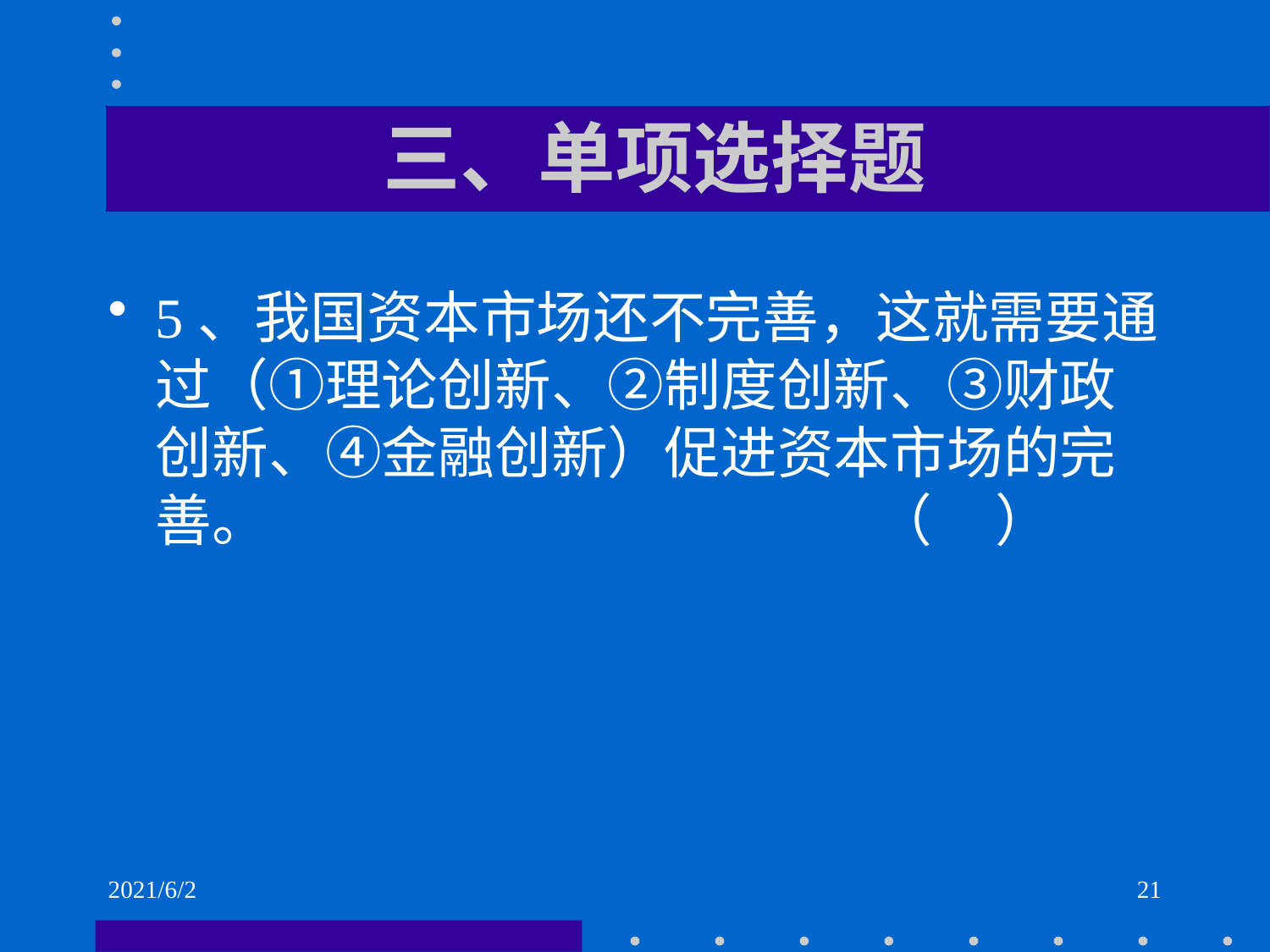

# 三、单项选择题
5、我国资本市场还不完善，这就需要通过（①理论创新、②制度创新、③财政创新、④金融创新）促进资本市场的完善。                                                （     ）
2021/6/2
21